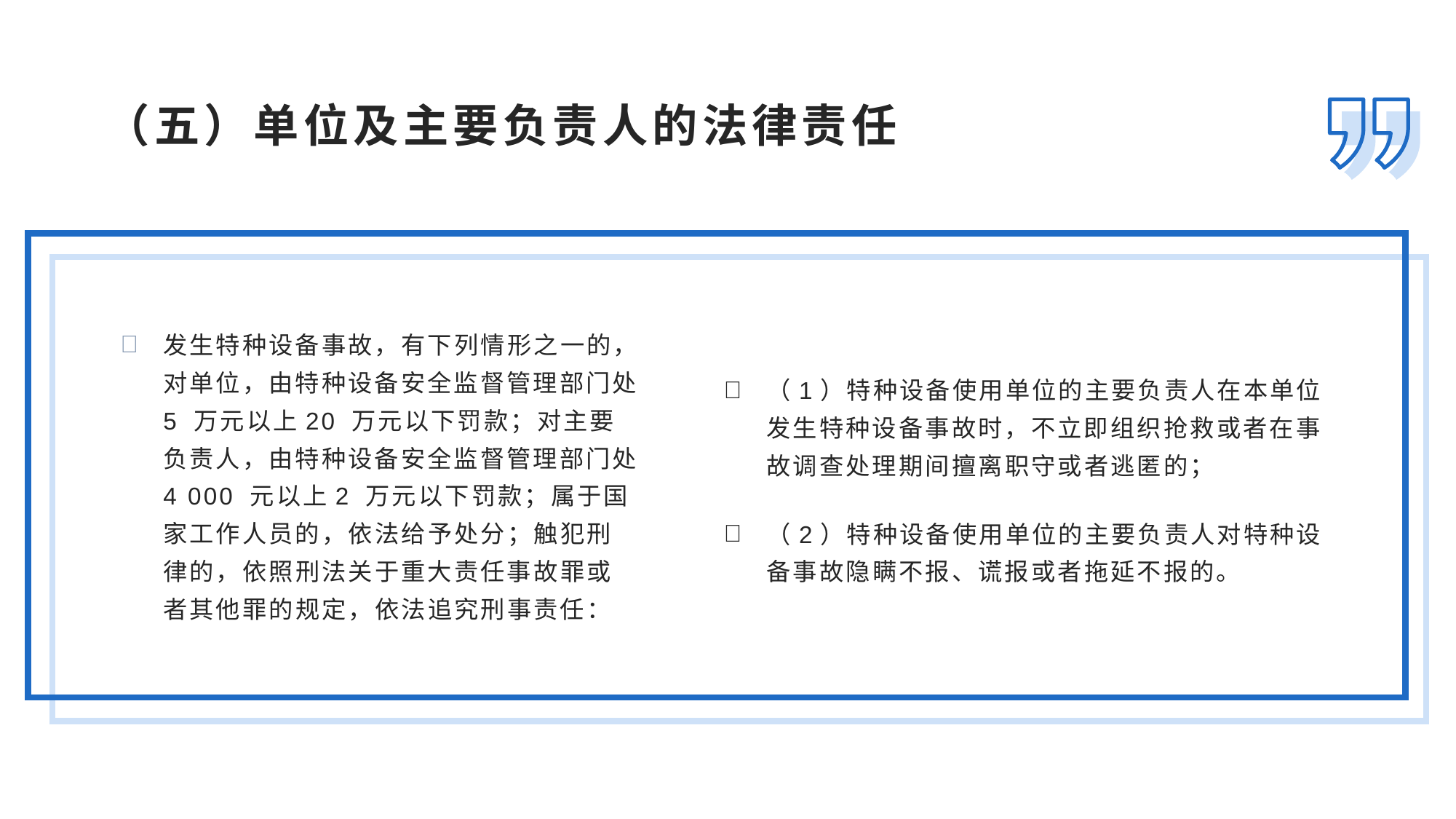

（五）单位及主要负责人的法律责任

发生特种设备事故，有下列情形之一的，对单位，由特种设备安全监督管理部门处5 万元以上20 万元以下罚款；对主要负责人，由特种设备安全监督管理部门处4 000 元以上2 万元以下罚款；属于国家工作人员的，依法给予处分；触犯刑律的，依照刑法关于重大责任事故罪或者其他罪的规定，依法追究刑事责任：
（1）特种设备使用单位的主要负责人在本单位发生特种设备事故时，不立即组织抢救或者在事故调查处理期间擅离职守或者逃匿的；
（2）特种设备使用单位的主要负责人对特种设备事故隐瞒不报、谎报或者拖延不报的。